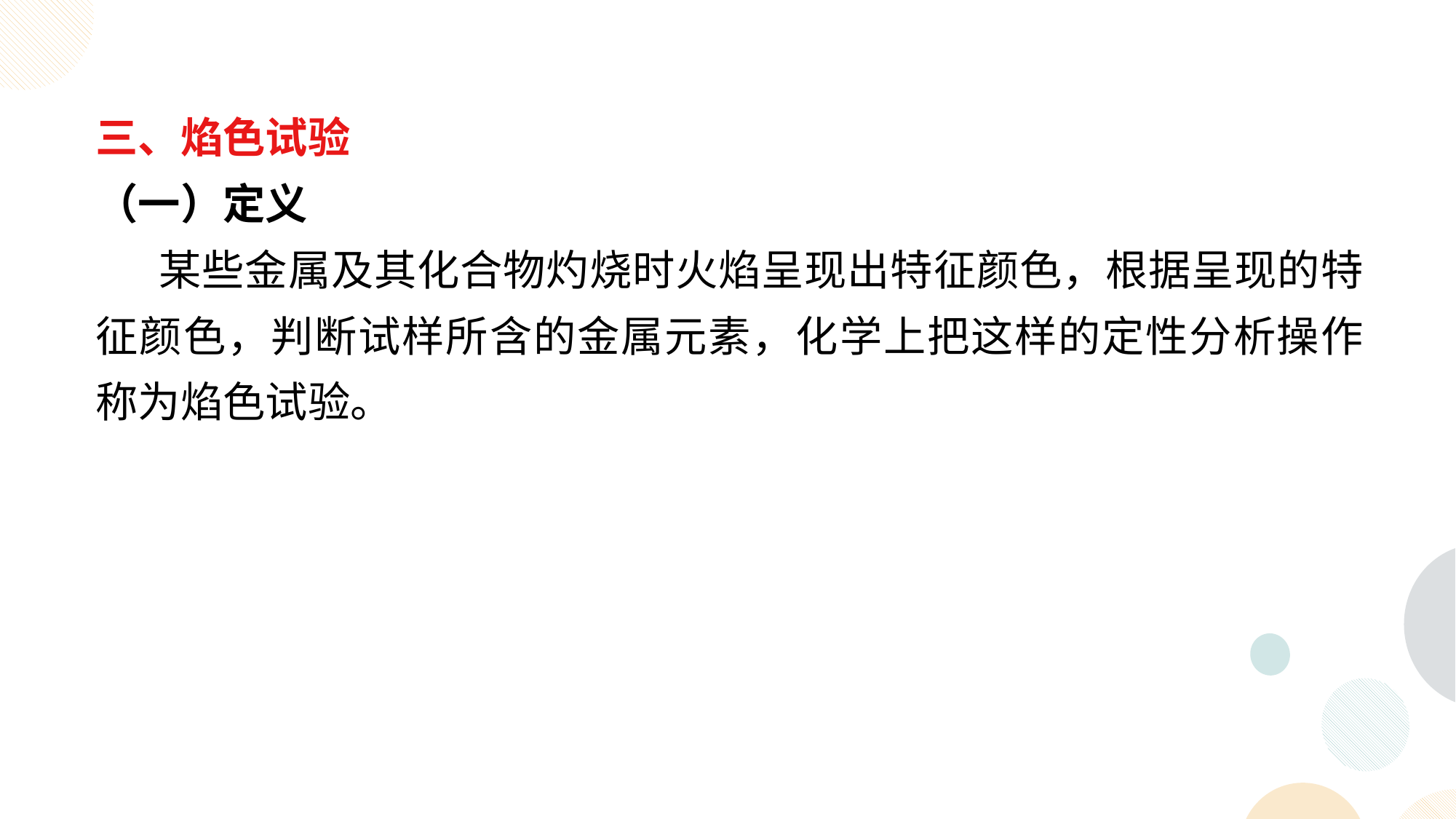

三、焰色试验
（一）定义
某些金属及其化合物灼烧时火焰呈现出特征颜色，根据呈现的特征颜色，判断试样所含的金属元素，化学上把这样的定性分析操作称为焰色试验。